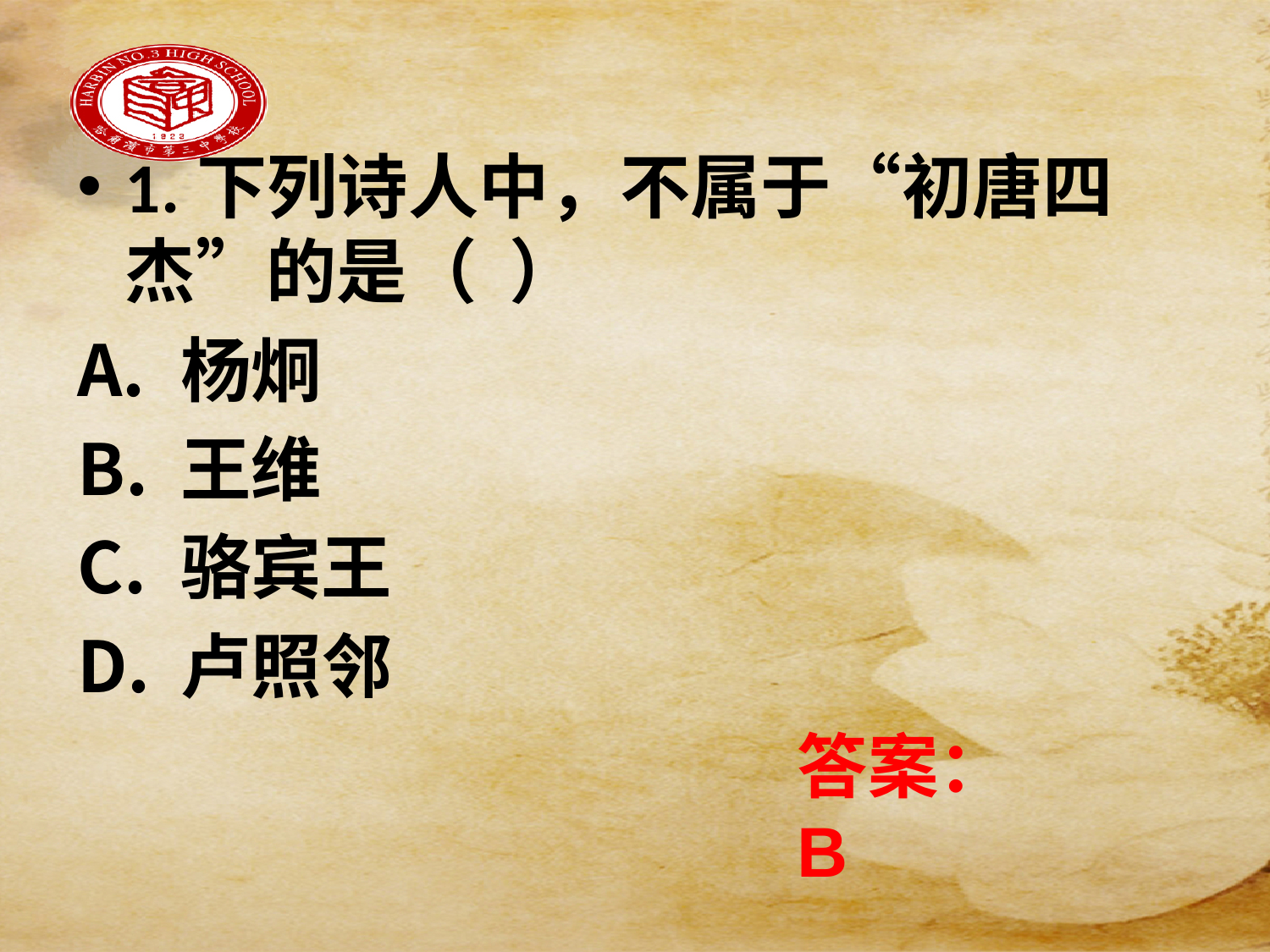

1.下列诗人中，不属于“初唐四杰”的是（  ）
杨炯
王维
骆宾王
卢照邻

答案：B